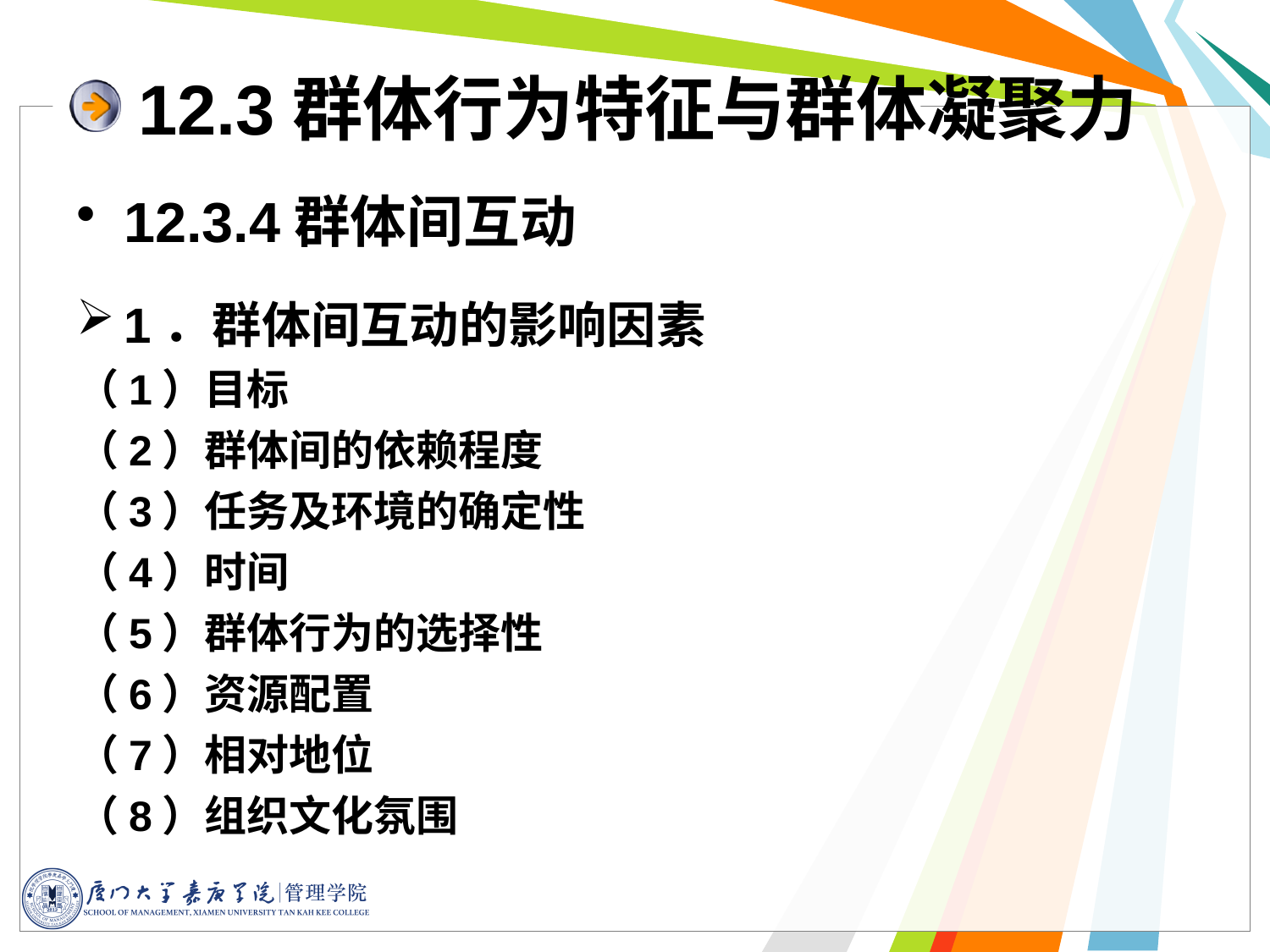

12.3群体行为特征与群体凝聚力
12.3.4群体间互动
1．群体间互动的影响因素
（1）目标
（2）群体间的依赖程度
（3）任务及环境的确定性
（4）时间
（5）群体行为的选择性
（6）资源配置
（7）相对地位
（8）组织文化氛围